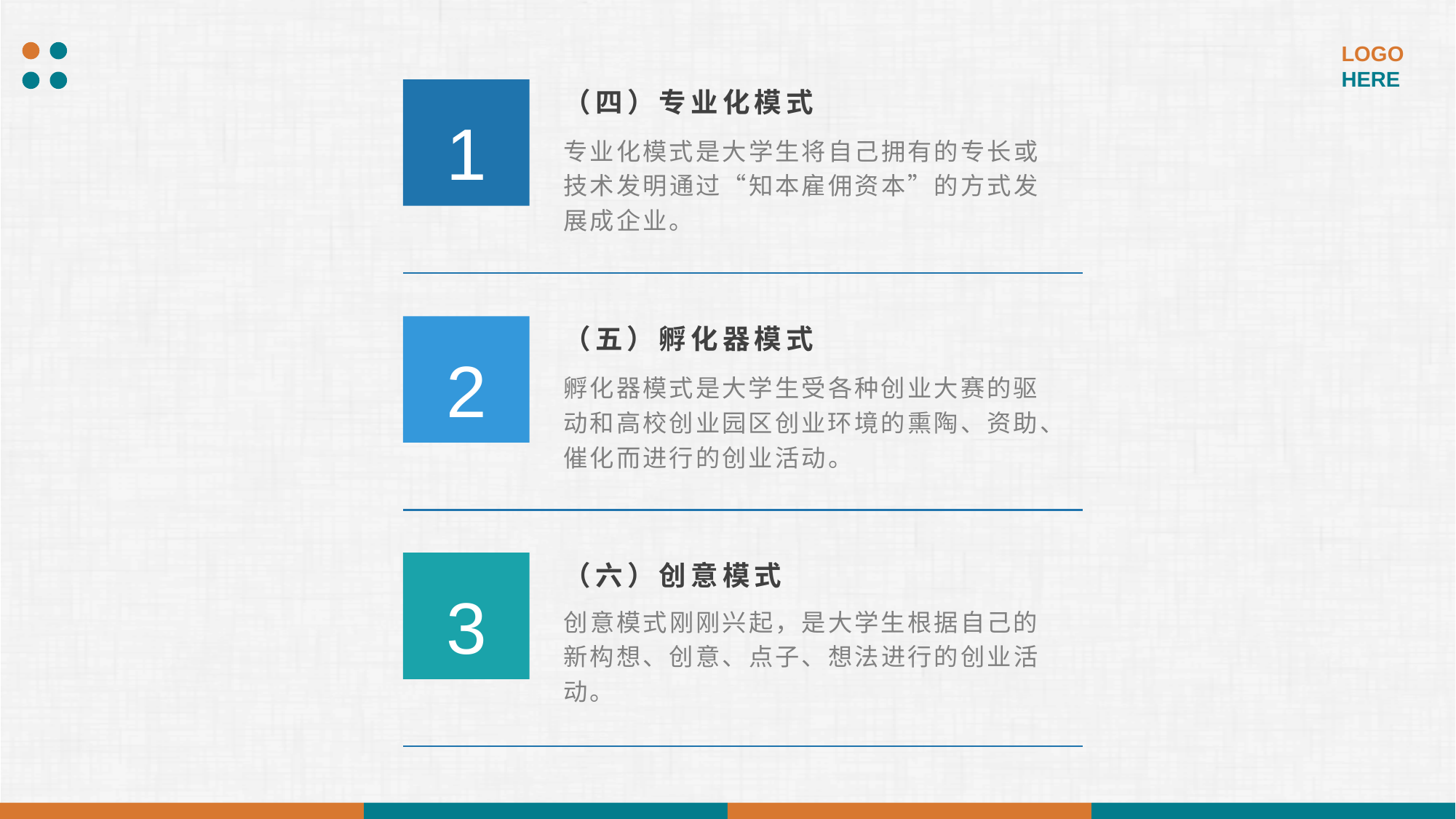

（四）专业化模式
1
专业化模式是大学生将自己拥有的专长或技术发明通过“知本雇佣资本”的方式发展成企业。
（五）孵化器模式
2
孵化器模式是大学生受各种创业大赛的驱动和高校创业园区创业环境的熏陶、资助、催化而进行的创业活动。
（六）创意模式
3
创意模式刚刚兴起，是大学生根据自己的新构想、创意、点子、想法进行的创业活动。